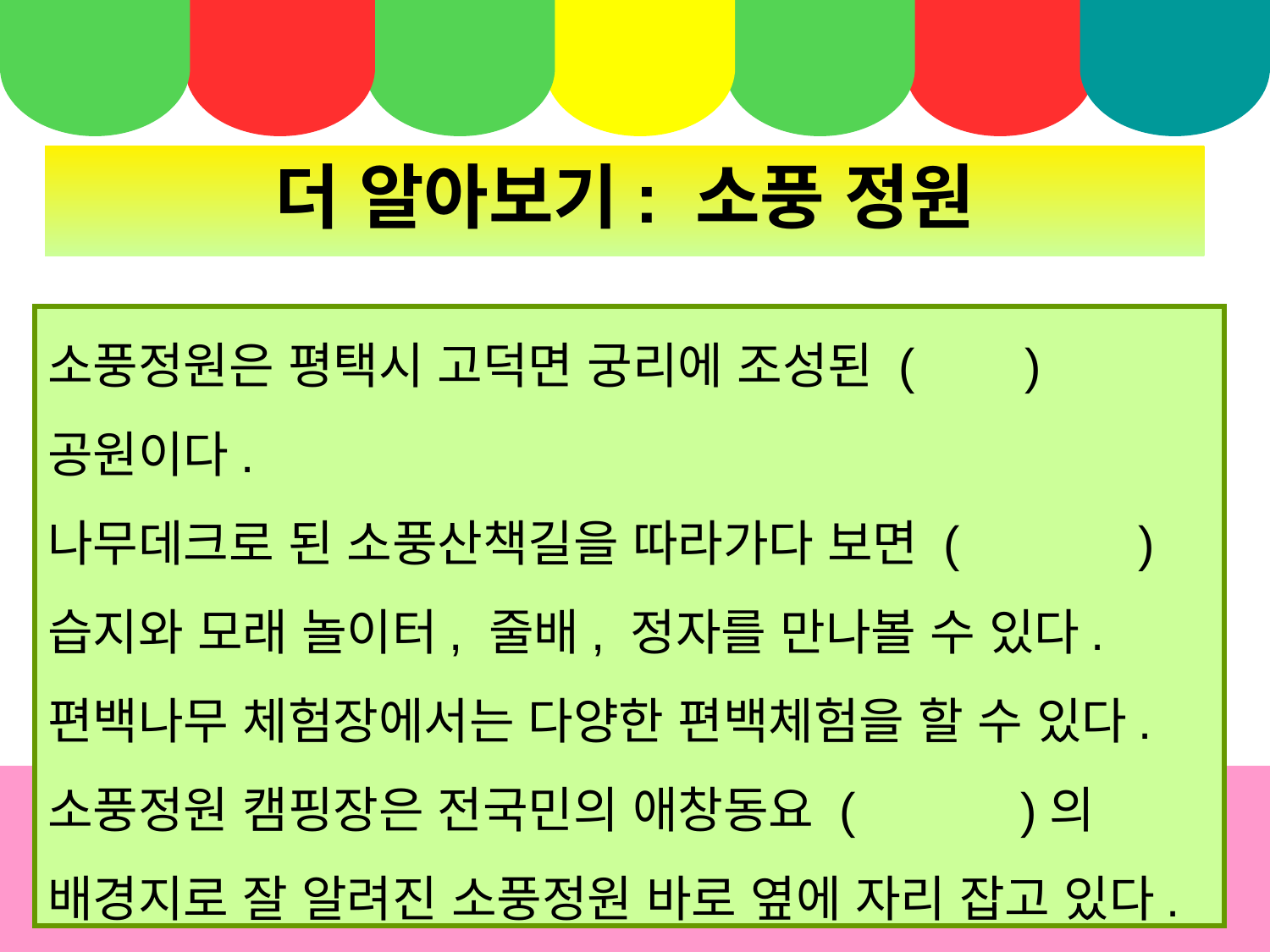

더 알아보기: 소풍 정원
소풍정원은 평택시 고덕면 궁리에 조성된 (        ) 공원이다.
나무데크로 된 소풍산책길을 따라가다 보면 (             ) 습지와 모래 놀이터, 줄배, 정자를 만나볼 수 있다.
편백나무 체험장에서는 다양한 편백체험을 할 수 있다.
소풍정원 캠핑장은 전국민의 애창동요 (            )의 배경지로 잘 알려진 소풍정원 바로 옆에 자리 잡고 있다.